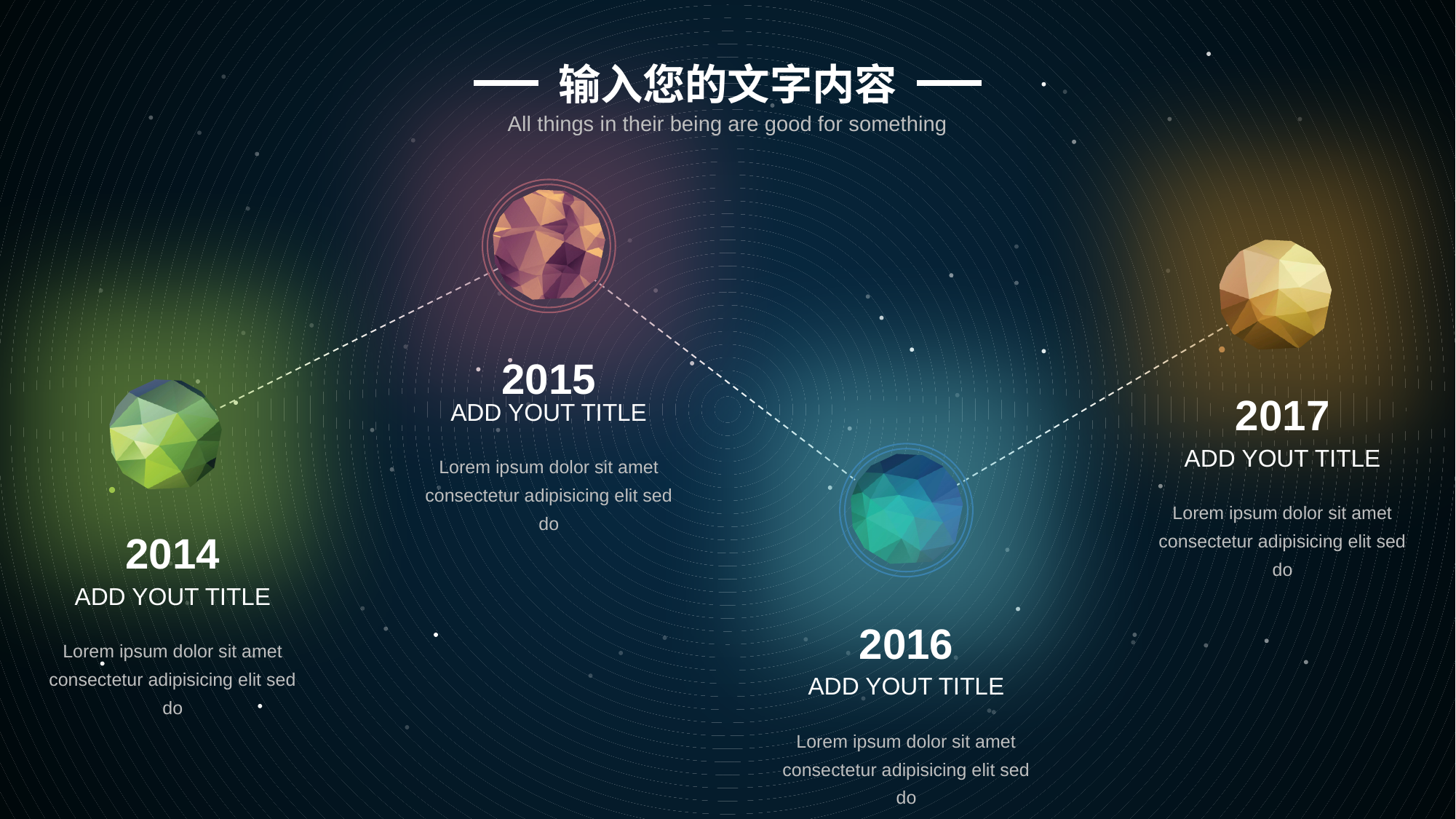

输入您的文字内容
All things in their being are good for something

2015
ADD YOUT TITLE
Lorem ipsum dolor sit amet consectetur adipisicing elit sed do

2017
ADD YOUT TITLE
Lorem ipsum dolor sit amet consectetur adipisicing elit sed do

2014
ADD YOUT TITLE
Lorem ipsum dolor sit amet consectetur adipisicing elit sed do
2016
ADD YOUT TITLE
Lorem ipsum dolor sit amet consectetur adipisicing elit sed do